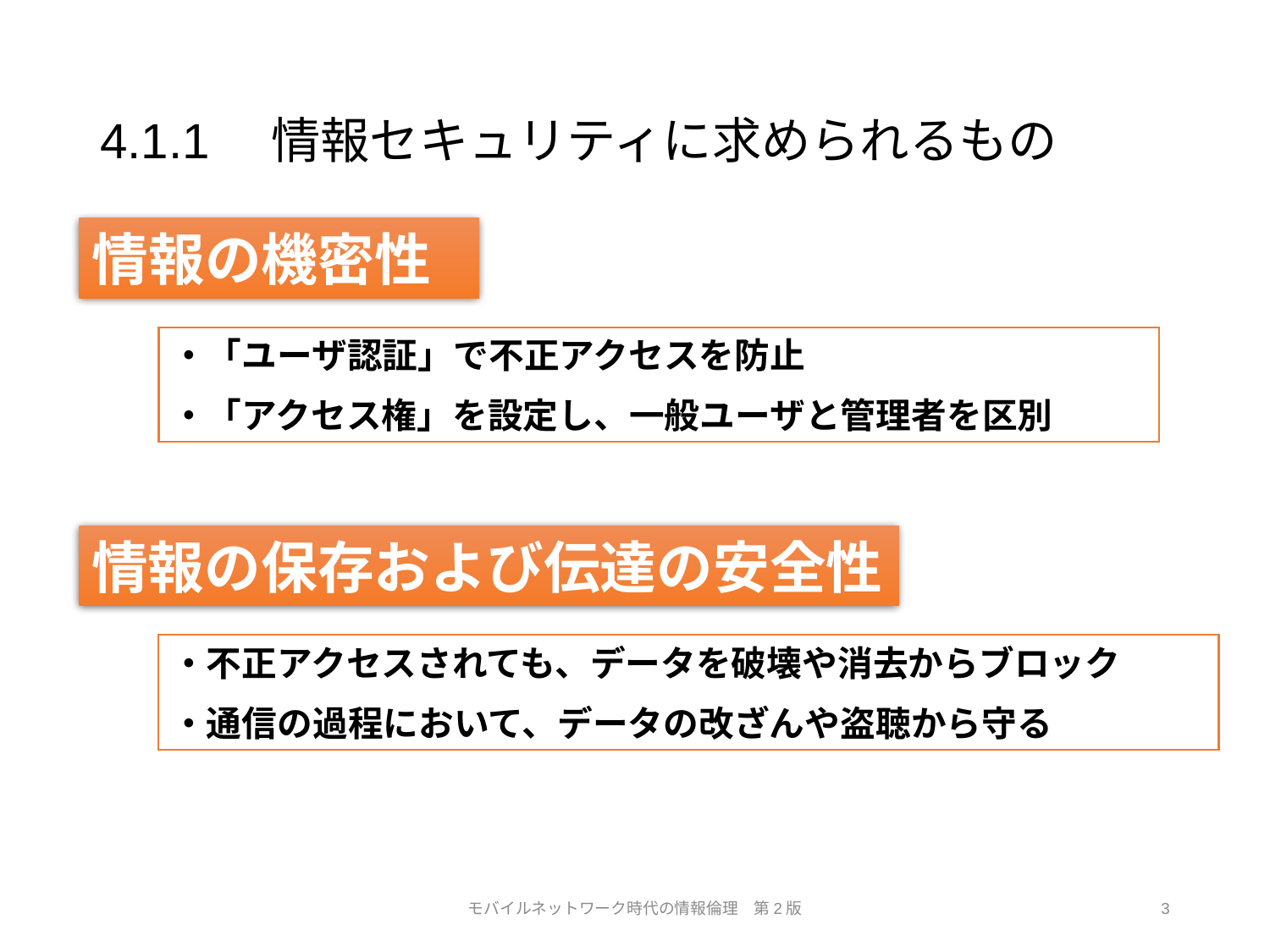

# 4.1.1　情報セキュリティに求められるもの
情報の機密性
・「ユーザ認証」で不正アクセスを防止
・「アクセス権」を設定し、一般ユーザと管理者を区別
情報の保存および伝達の安全性
・不正アクセスされても、データを破壊や消去からブロック
・通信の過程において、データの改ざんや盗聴から守る
モバイルネットワーク時代の情報倫理　第2版
3